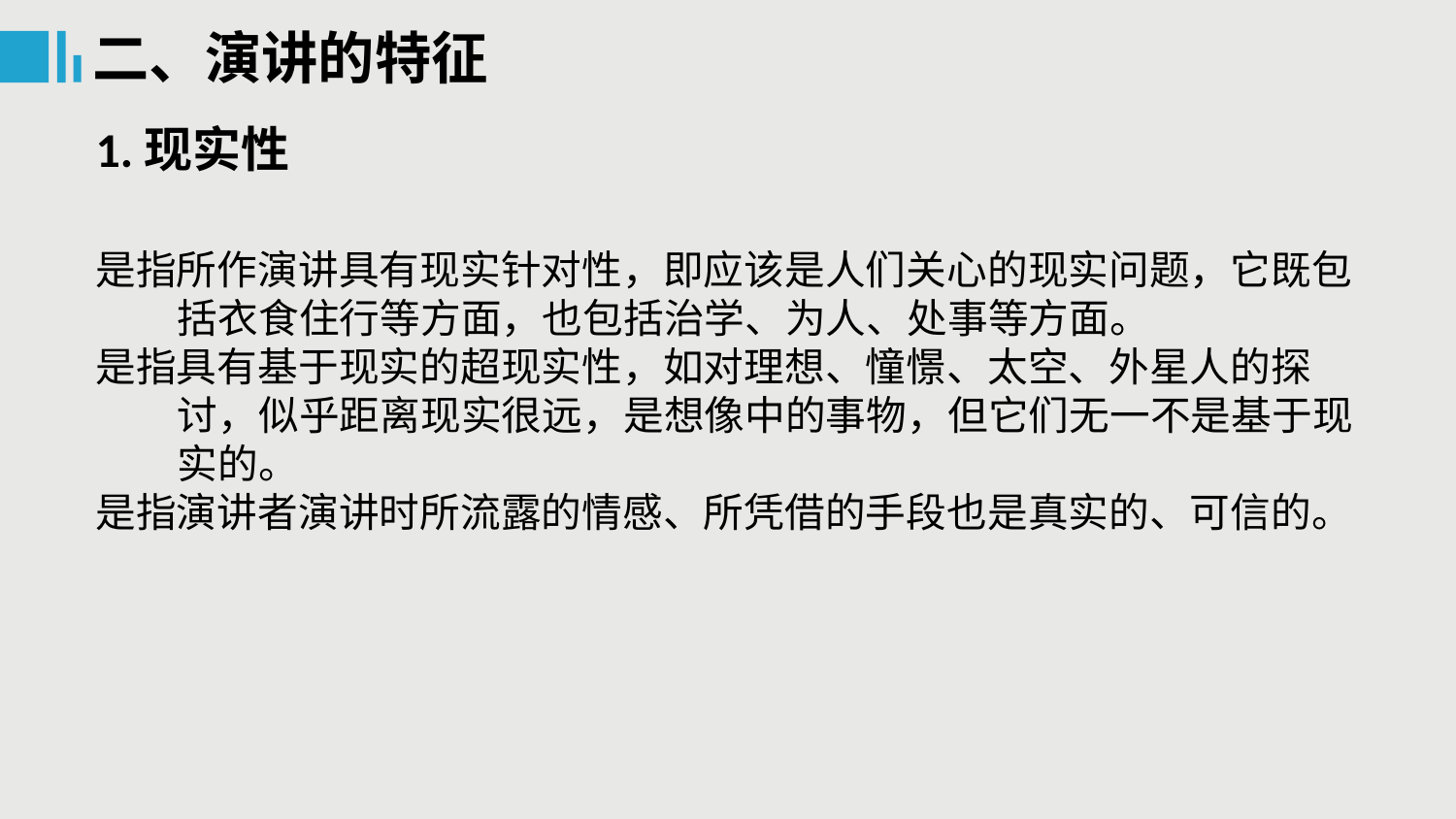

二、演讲的特征

1.现实性
是指所作演讲具有现实针对性，即应该是人们关心的现实问题，它既包括衣食住行等方面，也包括治学、为人、处事等方面。
是指具有基于现实的超现实性，如对理想、憧憬、太空、外星人的探讨，似乎距离现实很远，是想像中的事物，但它们无一不是基于现实的。
是指演讲者演讲时所流露的情感、所凭借的手段也是真实的、可信的。